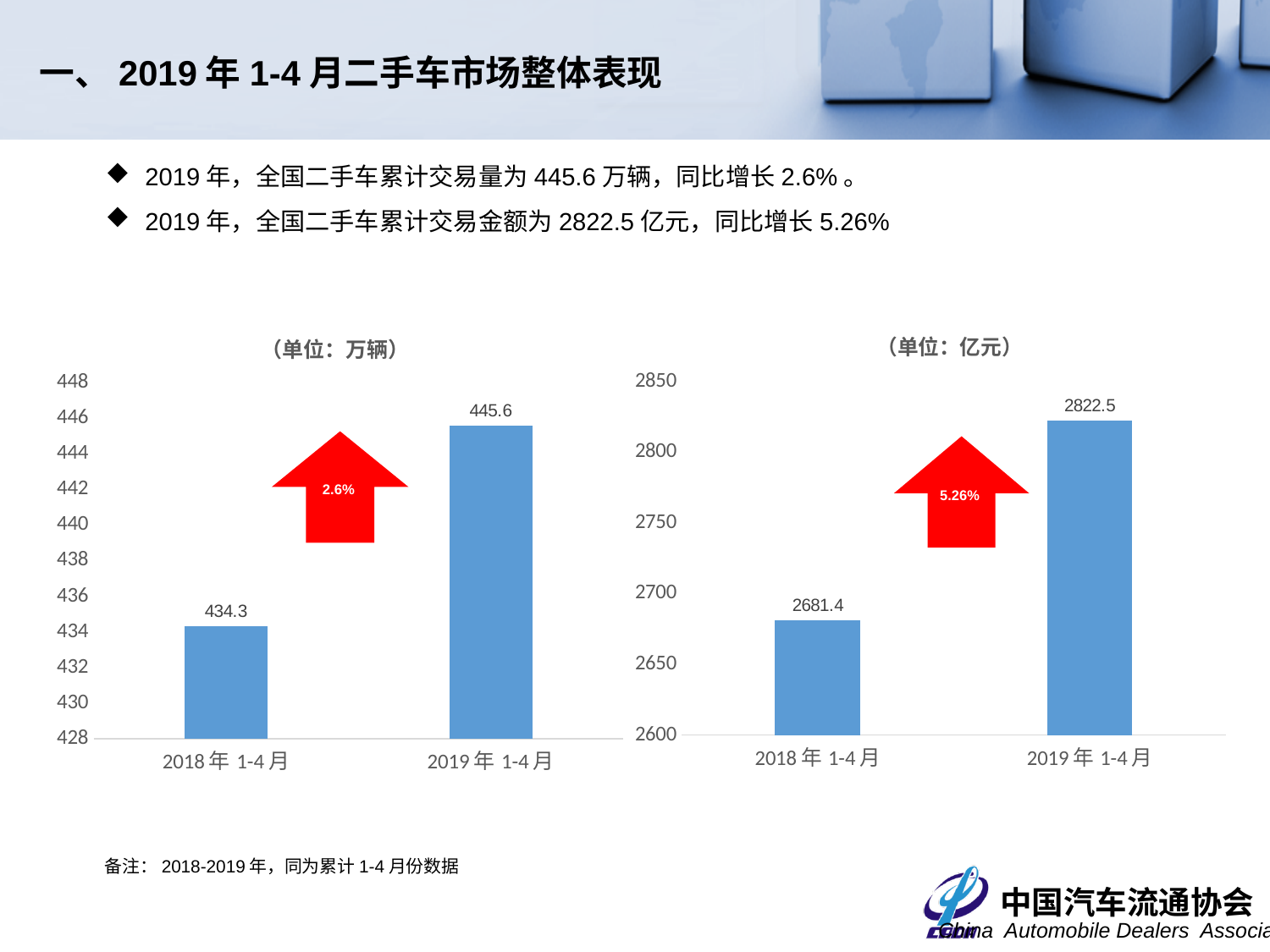

一、2019年1-4月二手车市场整体表现
2019年，全国二手车累计交易量为445.6万辆，同比增长2.6%。
2019年，全国二手车累计交易金额为2822.5亿元，同比增长5.26%

### Chart:

| Category | （单位：万辆） |
|---|---|
| 2018年1-4月 | 434.3 |
| 2019年1-4月 | 445.6 |

### Chart:

| Category | （单位：亿元） |
|---|---|
| 2018年1-4月 | 2681.4 |
| 2019年1-4月 | 2822.5 |
备注：2018-2019年，同为累计1-4月份数据